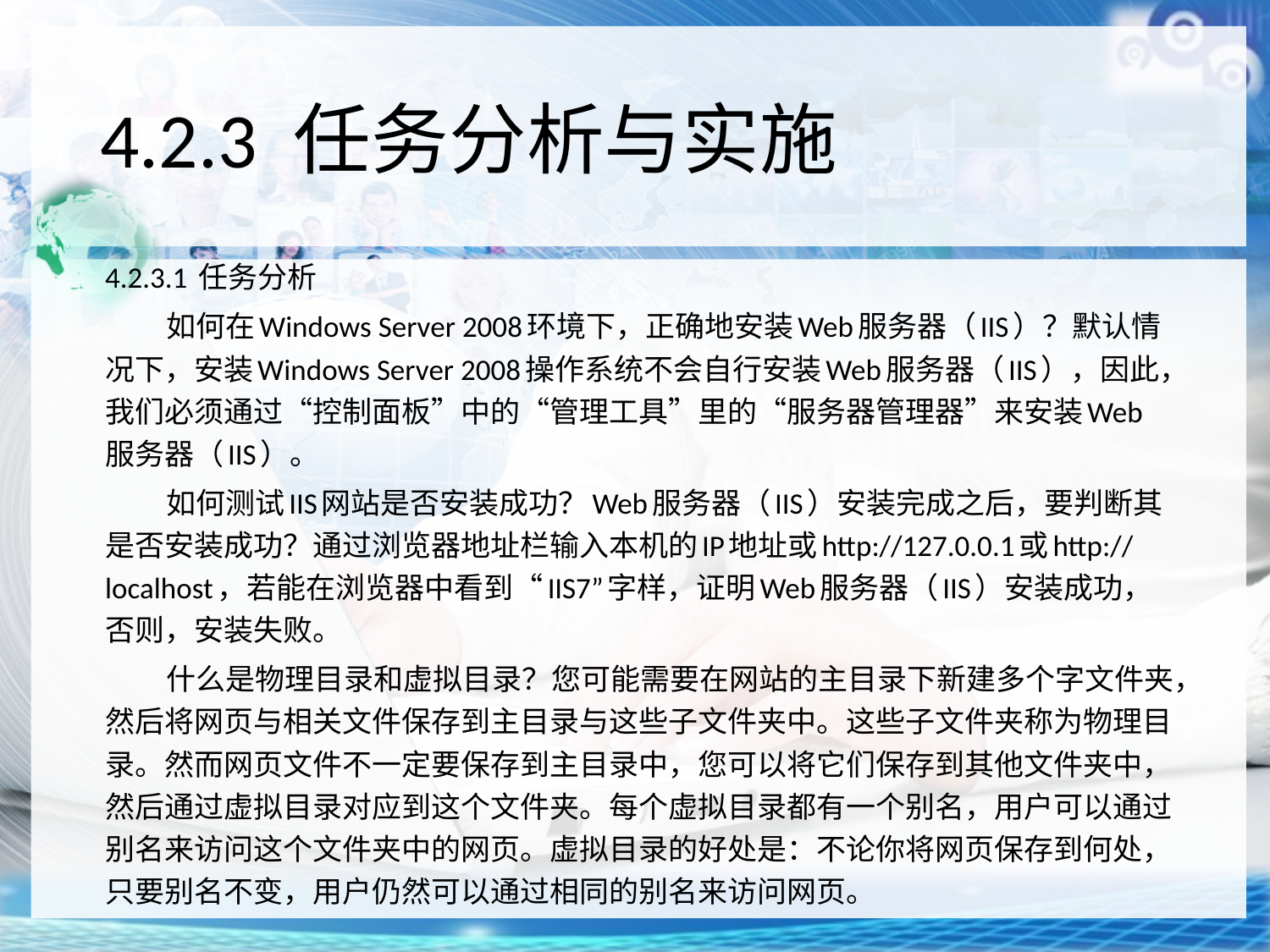

# 4.2.3 任务分析与实施
4.2.3.1 任务分析
如何在Windows Server 2008环境下，正确地安装Web服务器（IIS）？默认情况下，安装Windows Server 2008操作系统不会自行安装Web服务器（IIS），因此，我们必须通过“控制面板”中的“管理工具”里的“服务器管理器”来安装Web服务器（IIS）。
如何测试IIS网站是否安装成功？Web服务器（IIS）安装完成之后，要判断其是否安装成功？通过浏览器地址栏输入本机的IP地址或http://127.0.0.1或http://localhost，若能在浏览器中看到“IIS7”字样，证明Web服务器（IIS）安装成功，否则，安装失败。
什么是物理目录和虚拟目录？您可能需要在网站的主目录下新建多个字文件夹，然后将网页与相关文件保存到主目录与这些子文件夹中。这些子文件夹称为物理目录。然而网页文件不一定要保存到主目录中，您可以将它们保存到其他文件夹中，然后通过虚拟目录对应到这个文件夹。每个虚拟目录都有一个别名，用户可以通过别名来访问这个文件夹中的网页。虚拟目录的好处是：不论你将网页保存到何处，只要别名不变，用户仍然可以通过相同的别名来访问网页。